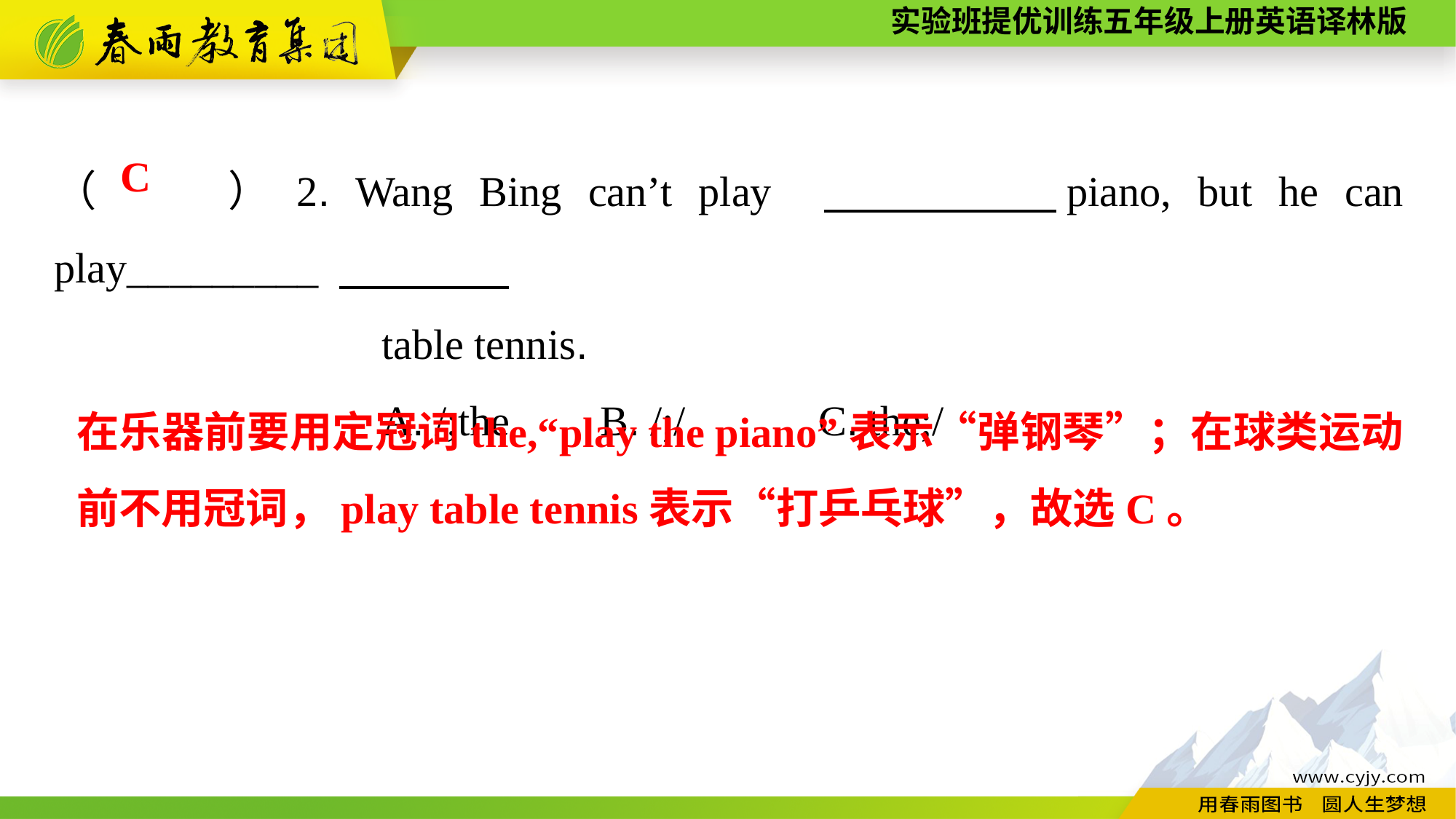

（　　）2. Wang Bing can’t play 　　　　piano, but he can play_________
			table tennis.
			A. /;the	B. /;/		C. the;/
C
在乐器前要用定冠词the,“play the piano”表示“弹钢琴”；在球类运动前不用冠词，play table tennis表示“打乒乓球”，故选C。